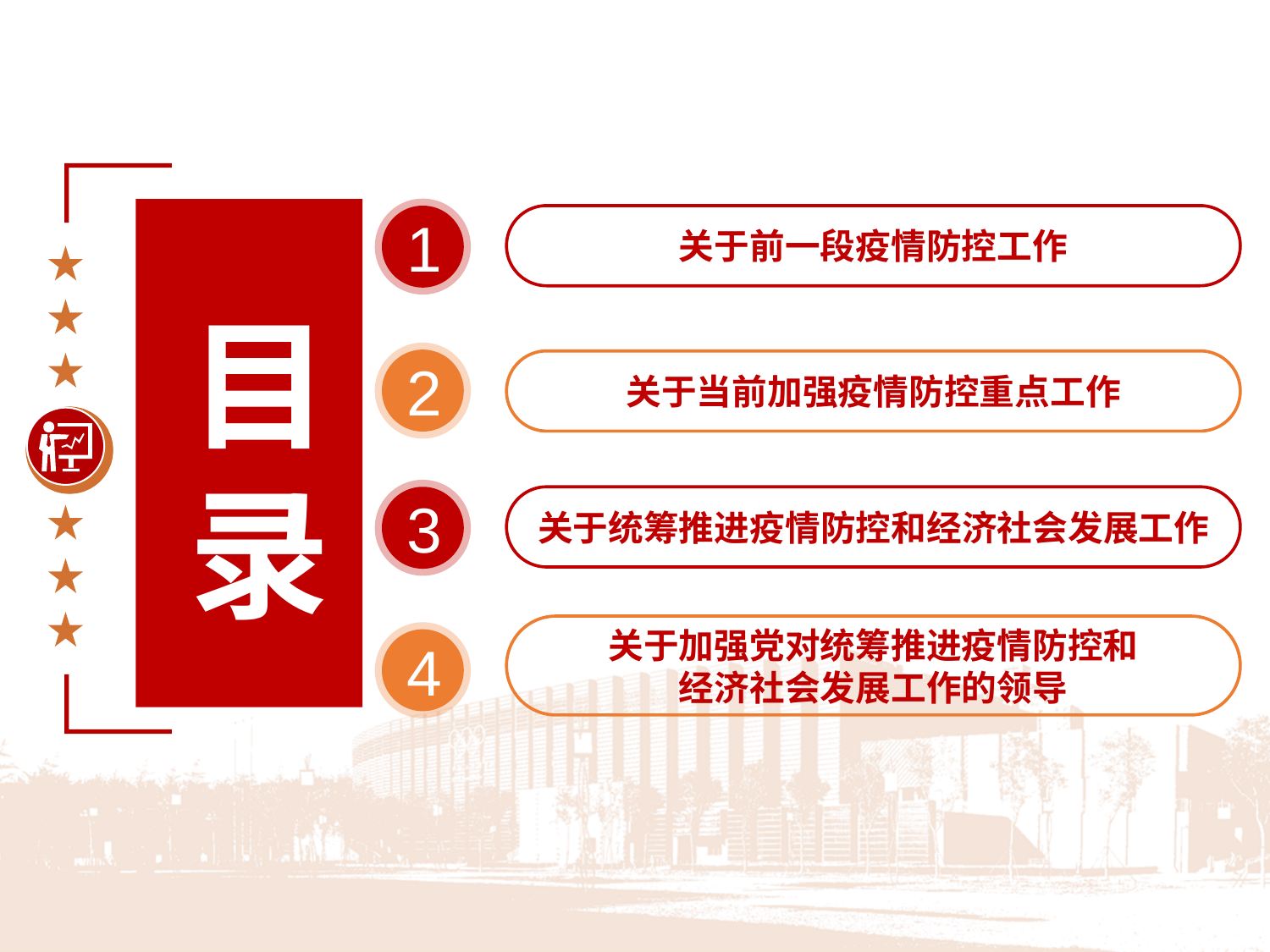

1
关于前一段疫情防控工作
目
录
2
关于当前加强疫情防控重点工作
3
关于统筹推进疫情防控和经济社会发展工作
关于加强党对统筹推进疫情防控和
经济社会发展工作的领导
4